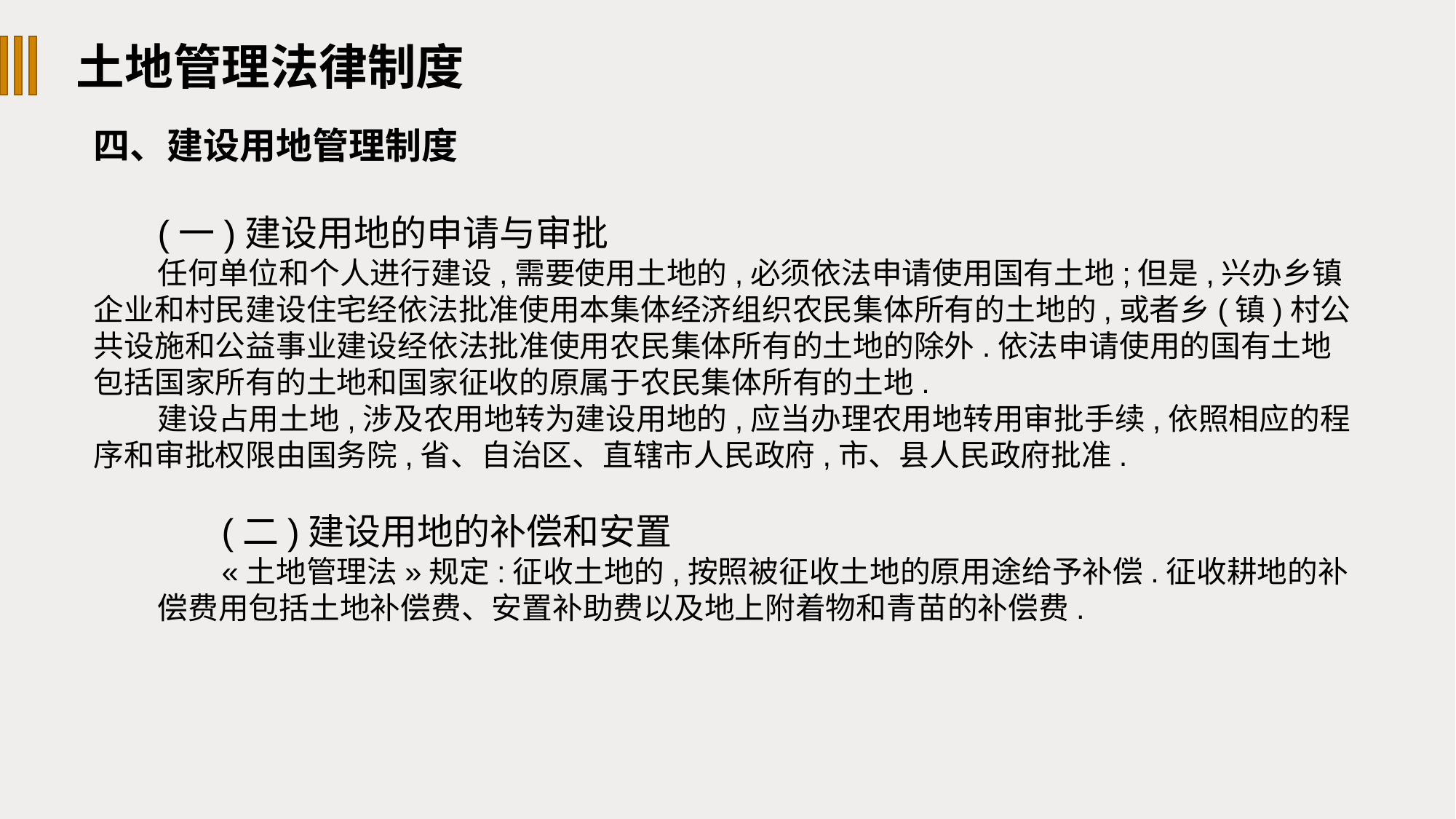

土地管理法律制度

四、建设用地管理制度

(一)建设用地的申请与审批
任何单位和个人进行建设,需要使用土地的,必须依法申请使用国有土地;但是,兴办乡镇企业和村民建设住宅经依法批准使用本集体经济组织农民集体所有的土地的,或者乡(镇)村公共设施和公益事业建设经依法批准使用农民集体所有的土地的除外.依法申请使用的国有土地包括国家所有的土地和国家征收的原属于农民集体所有的土地.
建设占用土地,涉及农用地转为建设用地的,应当办理农用地转用审批手续,依照相应的程序和审批权限由国务院,省、自治区、直辖市人民政府,市、县人民政府批准.

(二)建设用地的补偿和安置
«土地管理法»规定:征收土地的,按照被征收土地的原用途给予补偿.征收耕地的补偿费用包括土地补偿费、安置补助费以及地上附着物和青苗的补偿费.